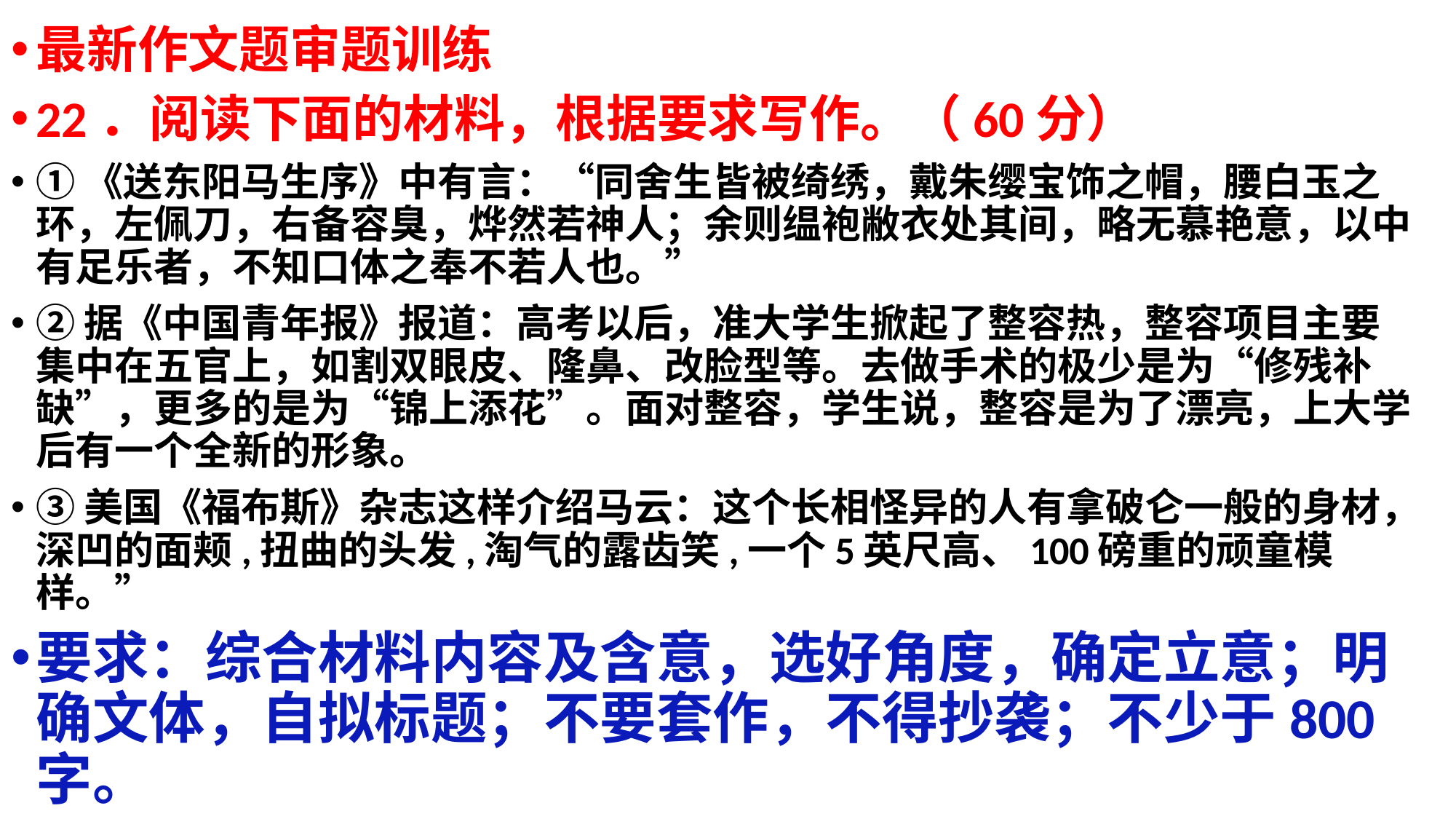

最新作文题审题训练
22．阅读下面的材料，根据要求写作。（60分）
①《送东阳马生序》中有言：“同舍生皆被绮绣，戴朱缨宝饰之帽，腰白玉之环，左佩刀，右备容臭，烨然若神人；余则缊袍敝衣处其间，略无慕艳意，以中有足乐者，不知口体之奉不若人也。”
②据《中国青年报》报道：高考以后，准大学生掀起了整容热，整容项目主要集中在五官上，如割双眼皮、隆鼻、改脸型等。去做手术的极少是为“修残补缺”，更多的是为“锦上添花”。面对整容，学生说，整容是为了漂亮，上大学后有一个全新的形象。
③美国《福布斯》杂志这样介绍马云：这个长相怪异的人有拿破仑一般的身材，深凹的面颊,扭曲的头发,淘气的露齿笑,一个5英尺高、100磅重的顽童模样。”
要求：综合材料内容及含意，选好角度，确定立意；明确文体，自拟标题；不要套作，不得抄袭；不少于800字。

#